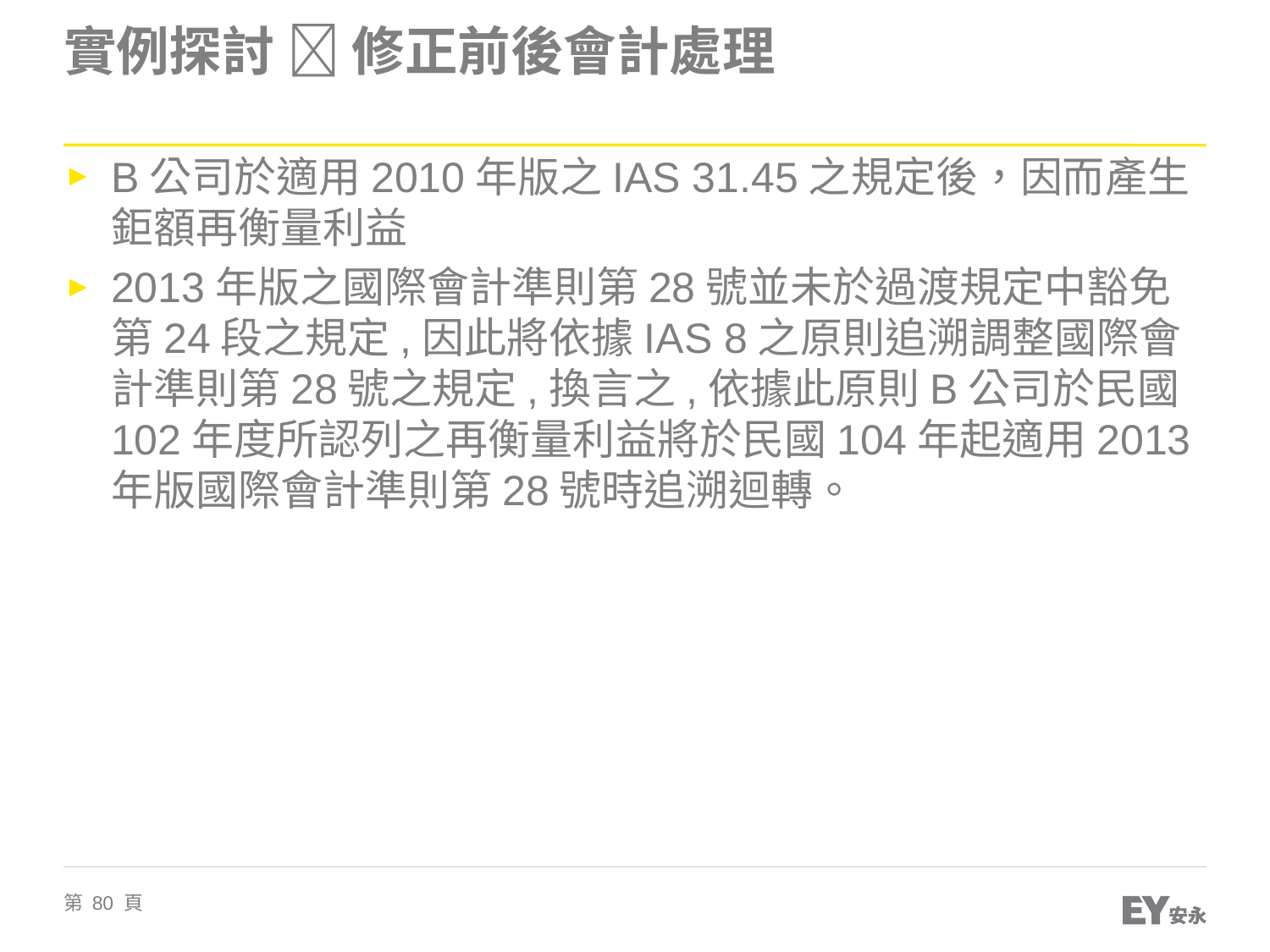

# 實例探討 − 修正前後會計處理
B公司於適用2010年版之IAS 31.45之規定後，因而產生鉅額再衡量利益
2013年版之國際會計準則第28號並未於過渡規定中豁免第24段之規定,因此將依據IAS 8之原則追溯調整國際會計準則第28號之規定,換言之,依據此原則B公司於民國102年度所認列之再衡量利益將於民國104年起適用2013年版國際會計準則第28號時追溯迴轉。